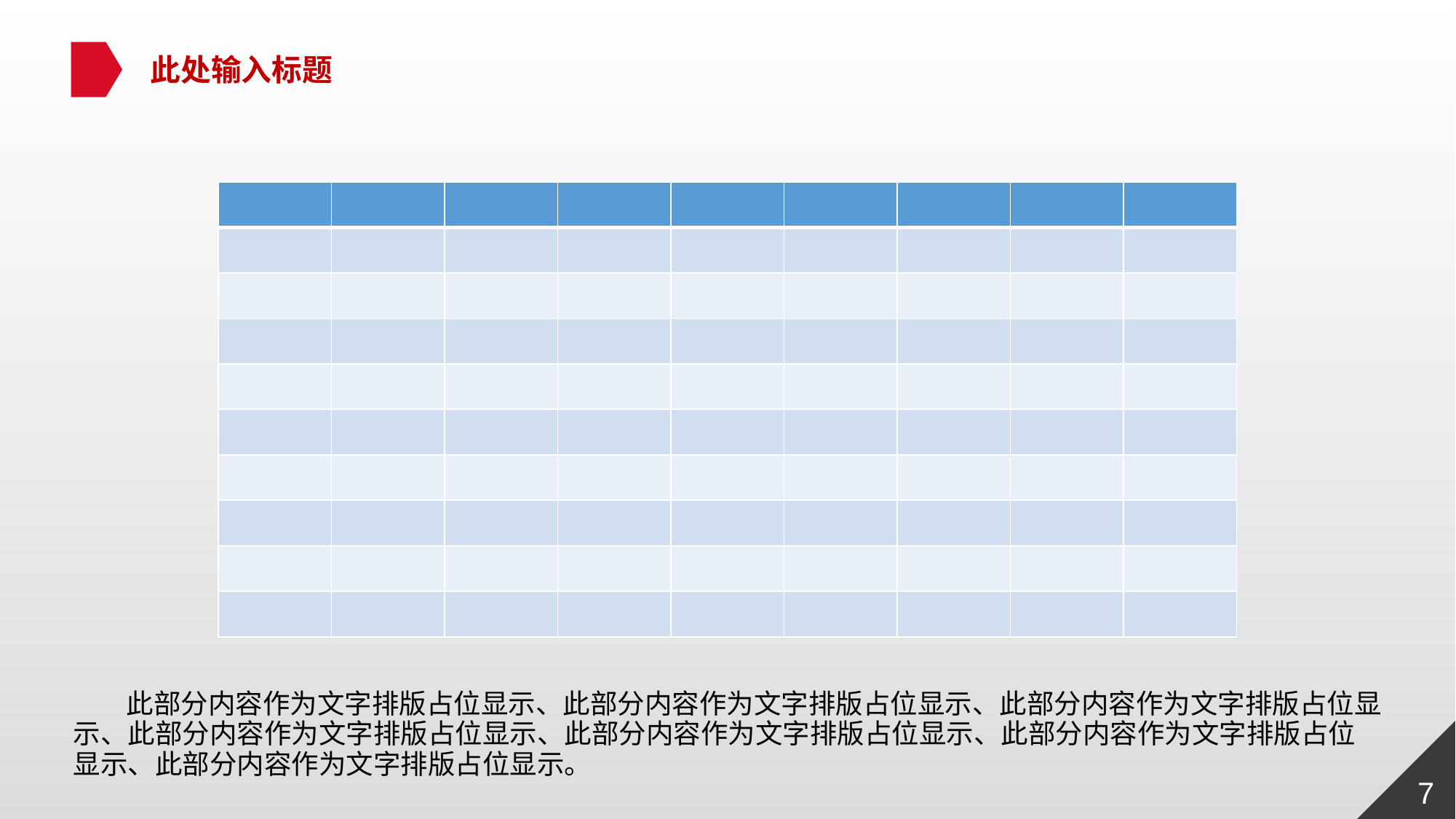

此处输入标题
|  |  |  |  |  |  |  |  |  |
| --- | --- | --- | --- | --- | --- | --- | --- | --- |
|  |  |  |  |  |  |  |  |  |
|  |  |  |  |  |  |  |  |  |
|  |  |  |  |  |  |  |  |  |
|  |  |  |  |  |  |  |  |  |
|  |  |  |  |  |  |  |  |  |
|  |  |  |  |  |  |  |  |  |
|  |  |  |  |  |  |  |  |  |
|  |  |  |  |  |  |  |  |  |
|  |  |  |  |  |  |  |  |  |
此部分内容作为文字排版占位显示、此部分内容作为文字排版占位显示、此部分内容作为文字排版占位显示、此部分内容作为文字排版占位显示、此部分内容作为文字排版占位显示、此部分内容作为文字排版占位显示、此部分内容作为文字排版占位显示。

7